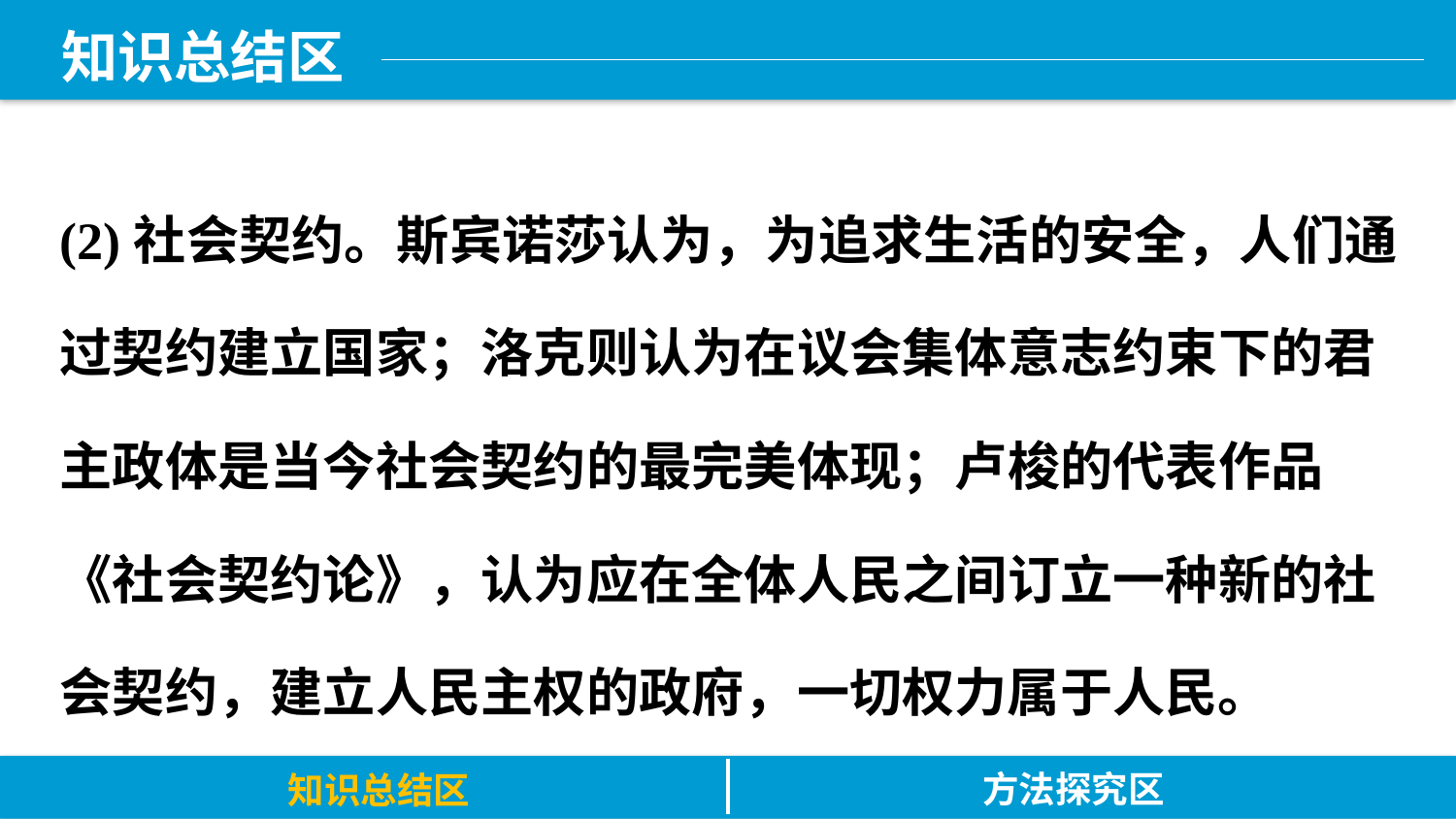

知识总结区
(2)社会契约。斯宾诺莎认为，为追求生活的安全，人们通过契约建立国家；洛克则认为在议会集体意志约束下的君主政体是当今社会契约的最完美体现；卢梭的代表作品《社会契约论》，认为应在全体人民之间订立一种新的社会契约，建立人民主权的政府，一切权力属于人民。
方法探究区
知识总结区